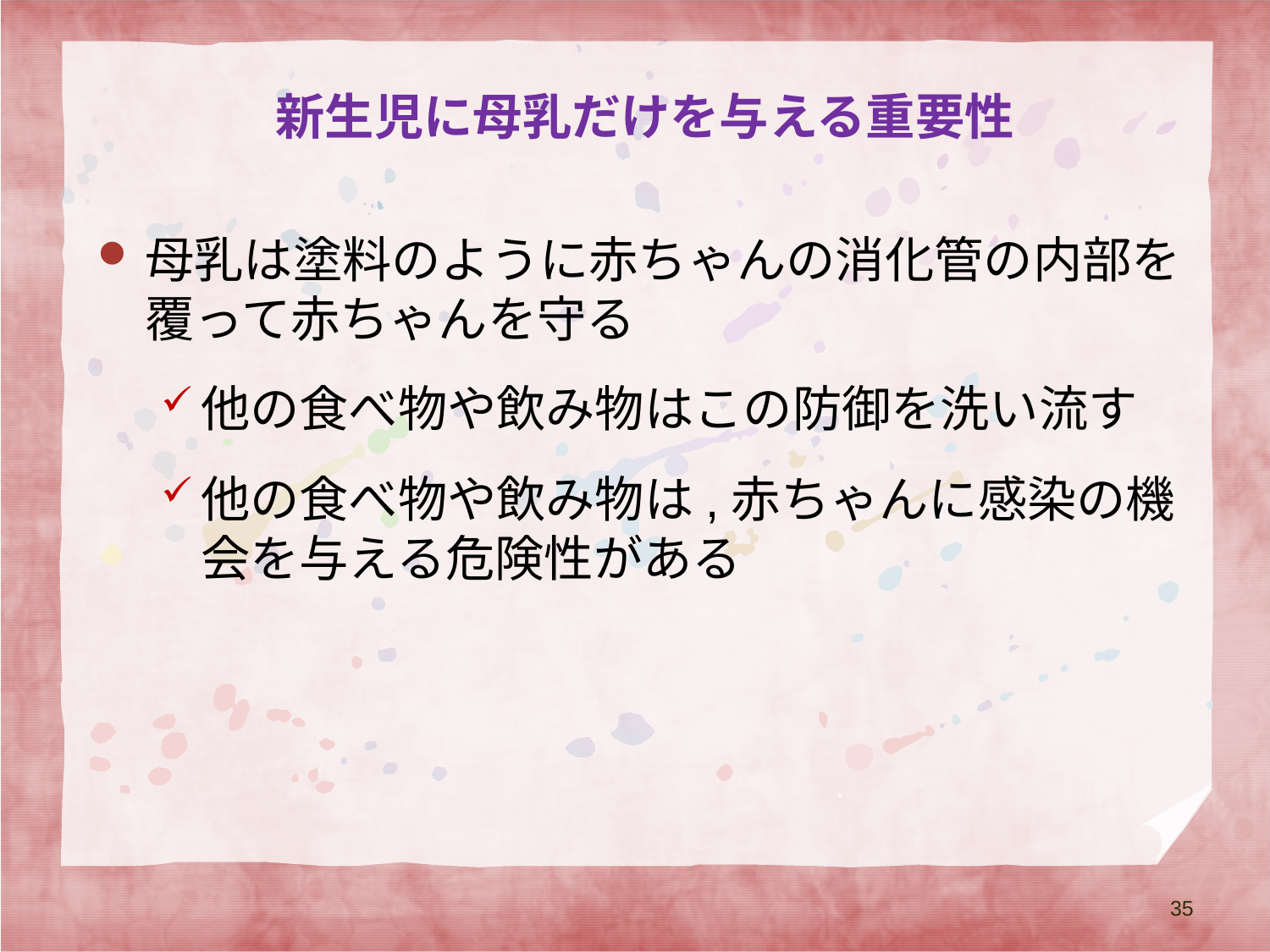

# 新生児に母乳だけを与える重要性
母乳は塗料のように赤ちゃんの消化管の内部を覆って赤ちゃんを守る
他の食べ物や飲み物はこの防御を洗い流す
他の食べ物や飲み物は,赤ちゃんに感染の機会を与える危険性がある
35